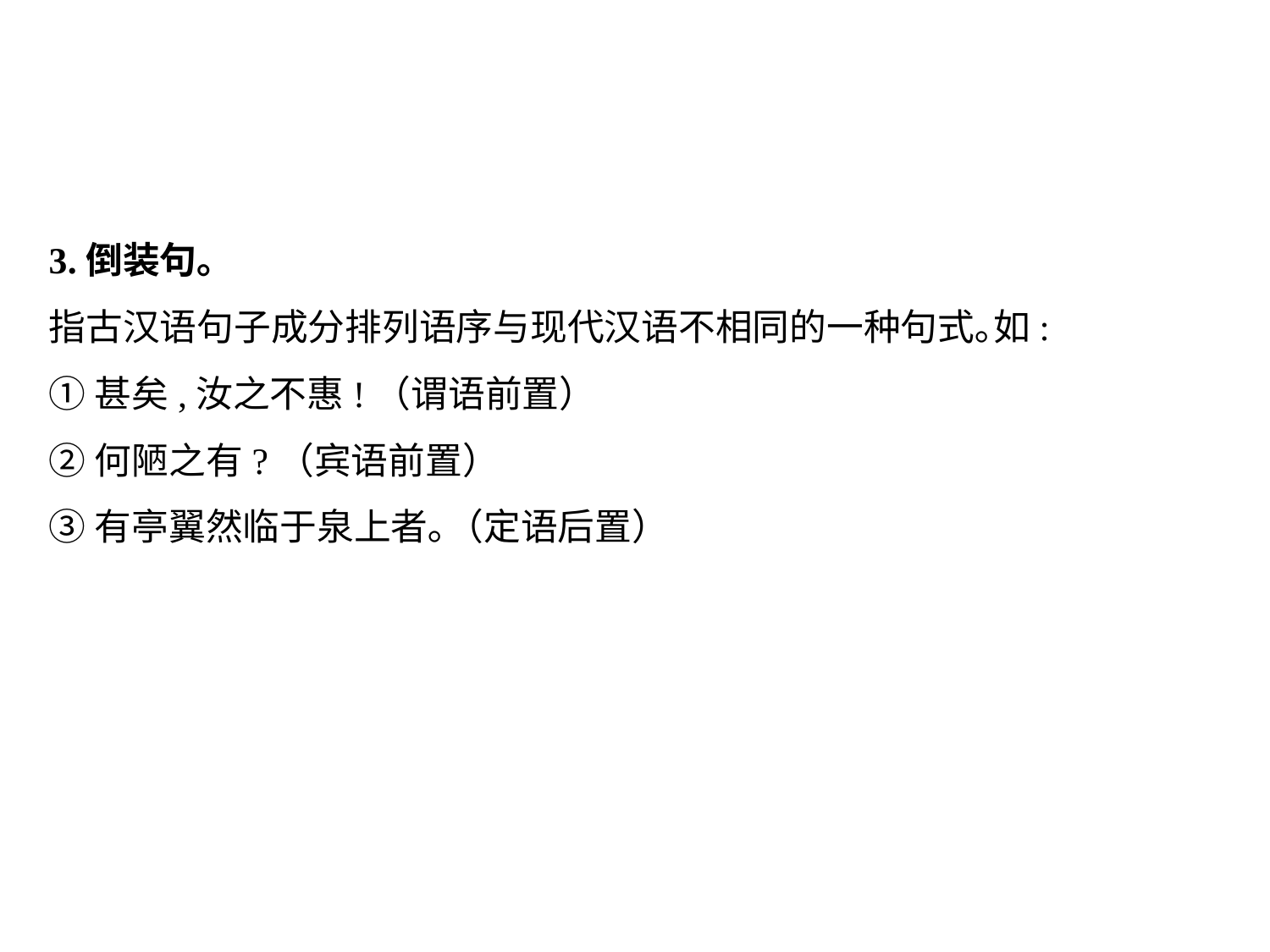

3.倒装句｡
指古汉语句子成分排列语序与现代汉语不相同的一种句式｡如:
①甚矣,汝之不惠!（谓语前置）
②何陋之有?（宾语前置）
③有亭翼然临于泉上者｡（定语后置）